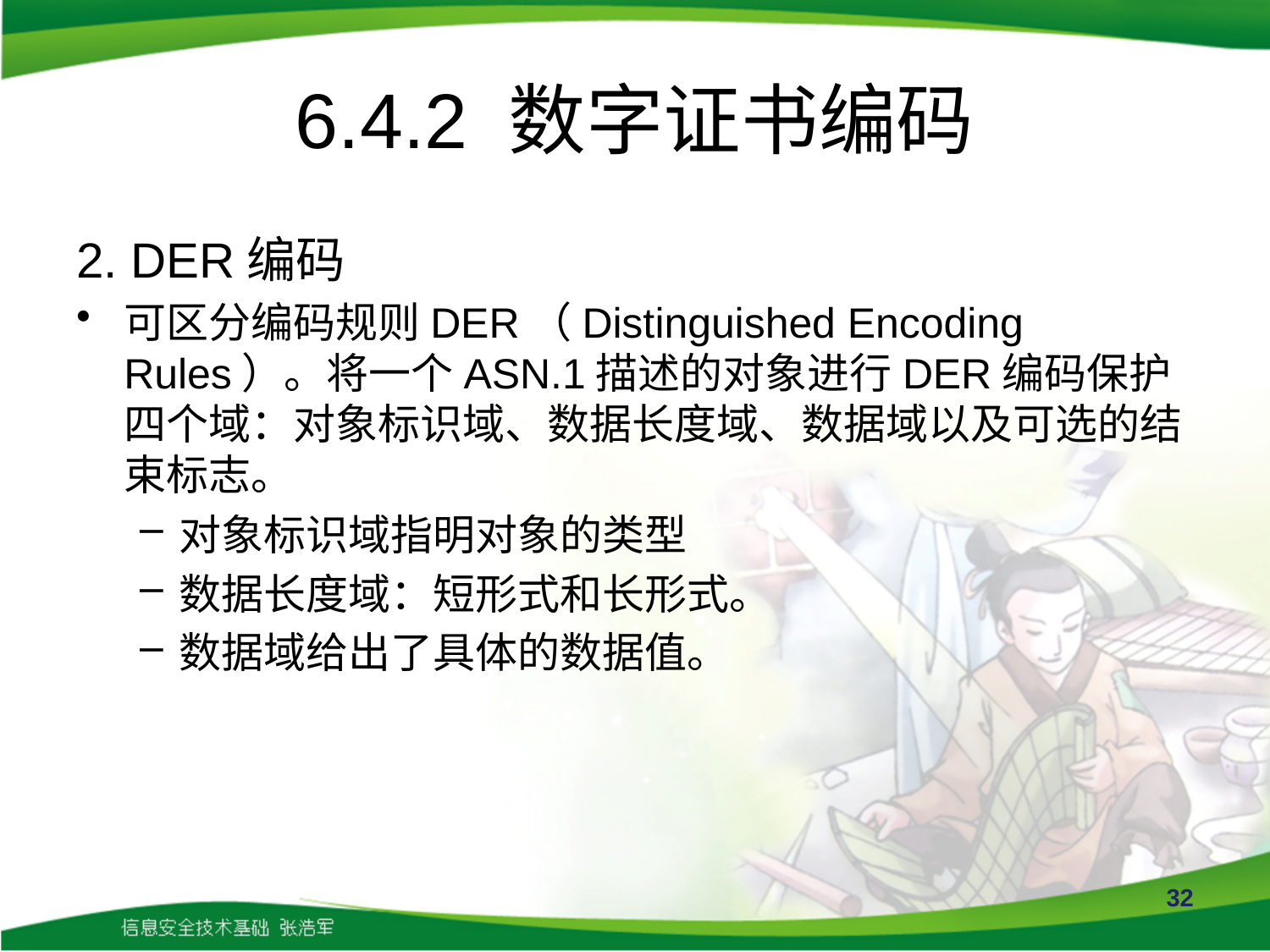

# 6.4.2 数字证书编码
2. DER编码
可区分编码规则DER（Distinguished Encoding Rules）。将一个ASN.1描述的对象进行DER编码保护四个域：对象标识域、数据长度域、数据域以及可选的结束标志。
对象标识域指明对象的类型
数据长度域：短形式和长形式。
数据域给出了具体的数据值。
32